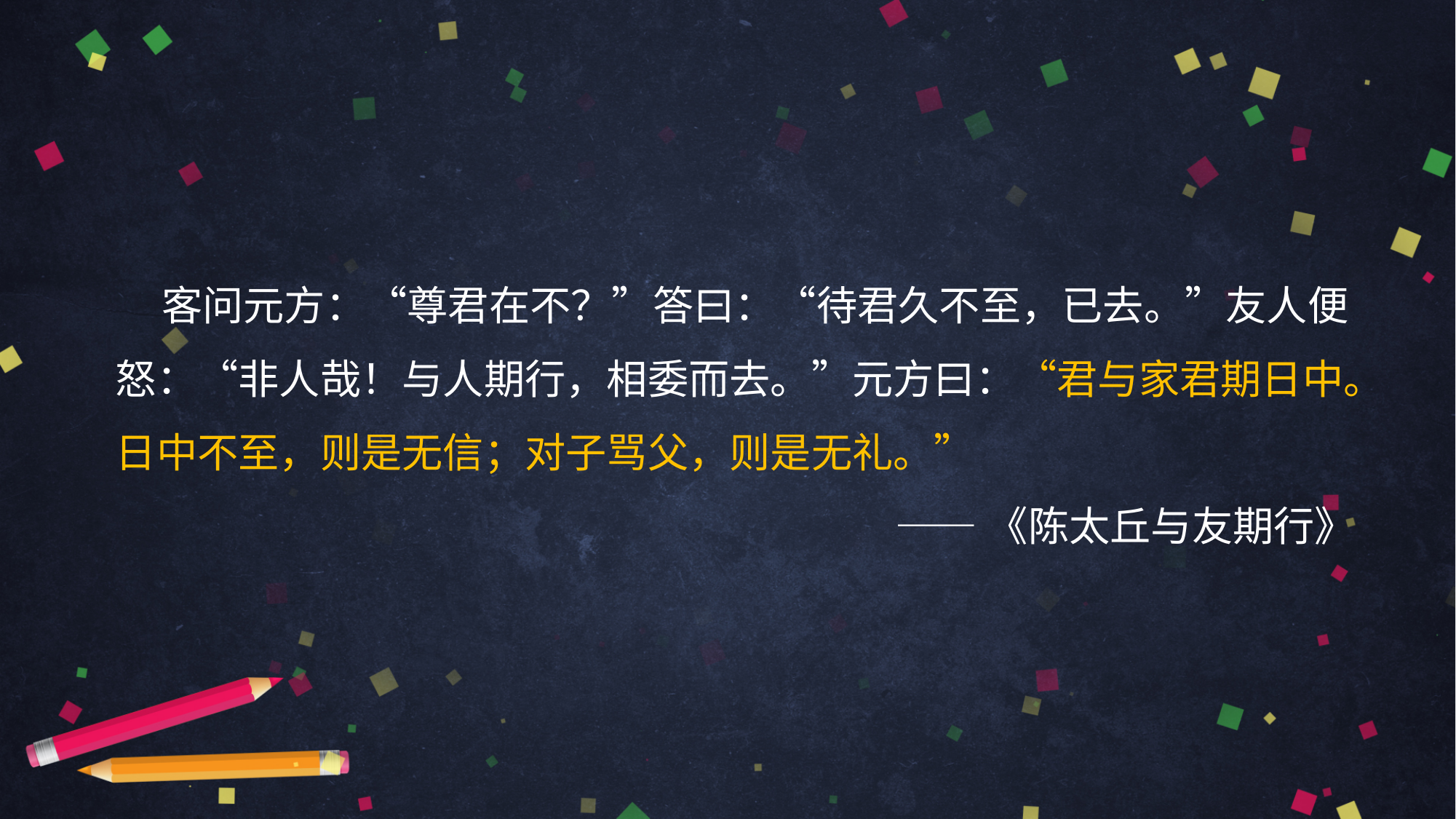

客问元方：“尊君在不？”答曰：“待君久不至，已去。”友人便怒：“非人哉！与人期行，相委而去。”元方曰：“君与家君期日中。日中不至，则是无信；对子骂父，则是无礼。”
——《陈太丘与友期行》